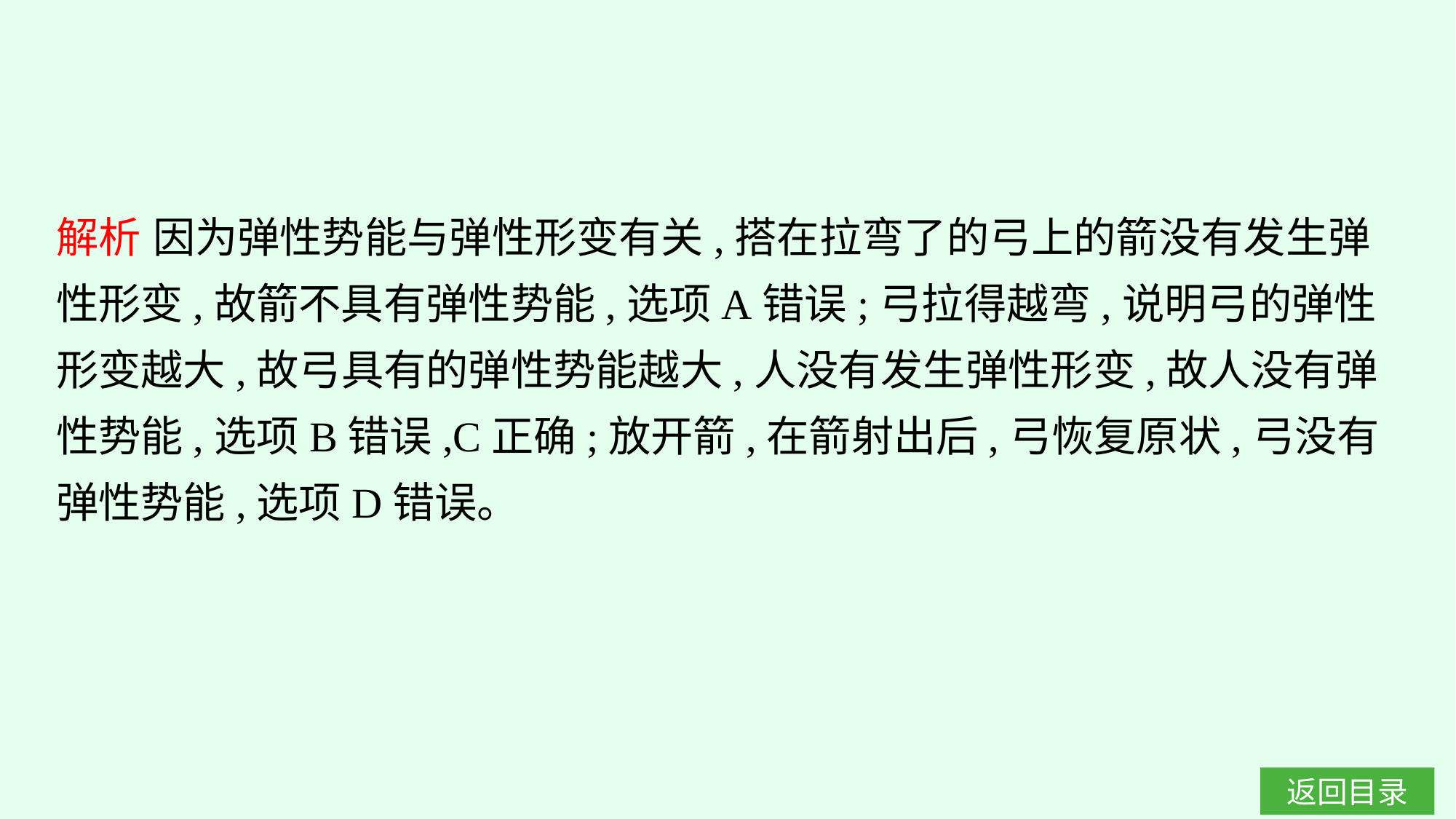

解析 因为弹性势能与弹性形变有关,搭在拉弯了的弓上的箭没有发生弹性形变,故箭不具有弹性势能,选项A错误;弓拉得越弯,说明弓的弹性形变越大,故弓具有的弹性势能越大,人没有发生弹性形变,故人没有弹性势能,选项B错误,C正确;放开箭,在箭射出后,弓恢复原状,弓没有弹性势能,选项D错误。